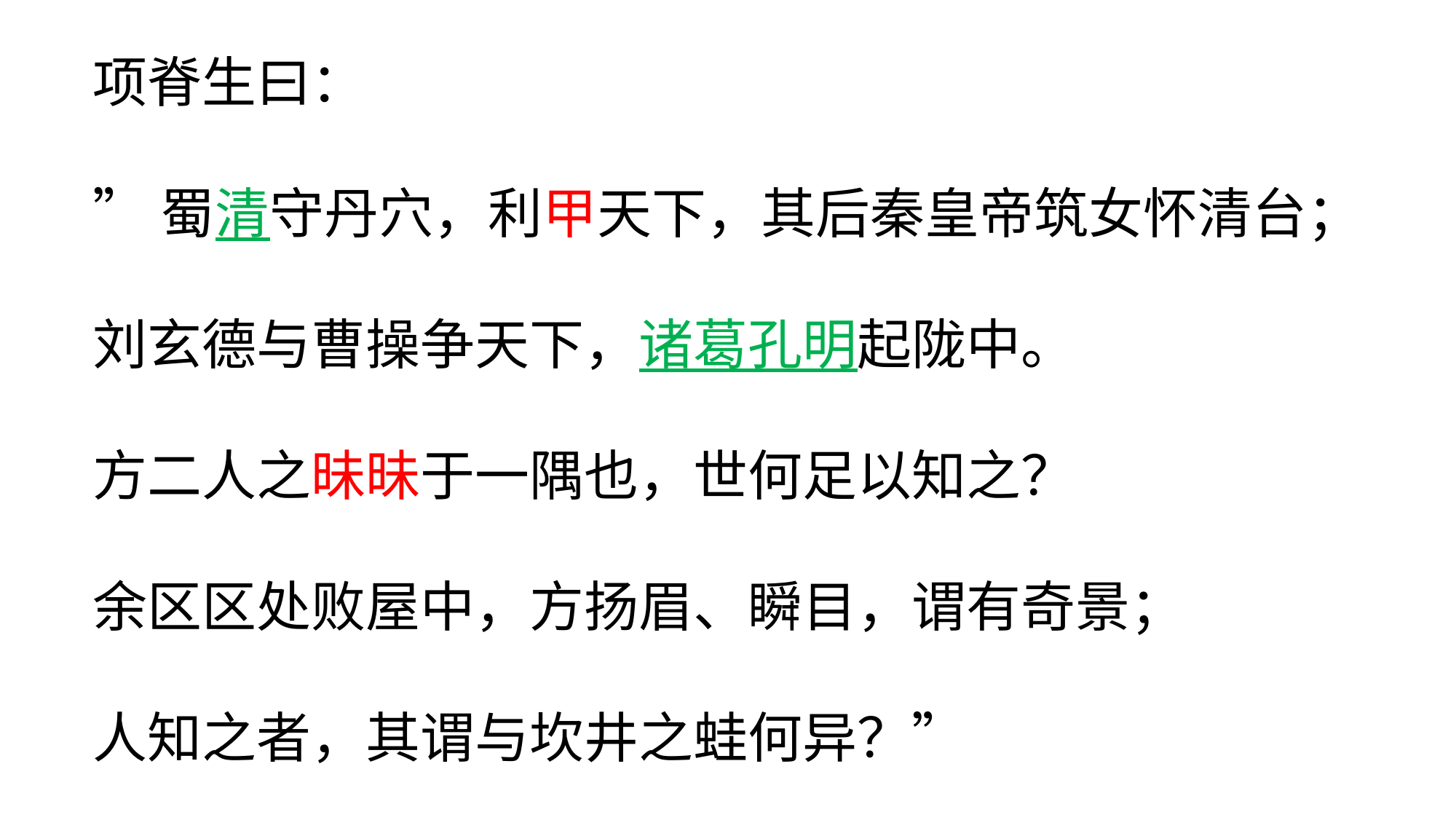

项脊生曰：

”蜀清守丹穴，利甲天下，其后秦皇帝筑女怀清台；

刘玄德与曹操争天下，诸葛孔明起陇中。

方二人之昧昧于一隅也，世何足以知之？

余区区处败屋中，方扬眉、瞬目，谓有奇景；

人知之者，其谓与坎井之蛙何异？”